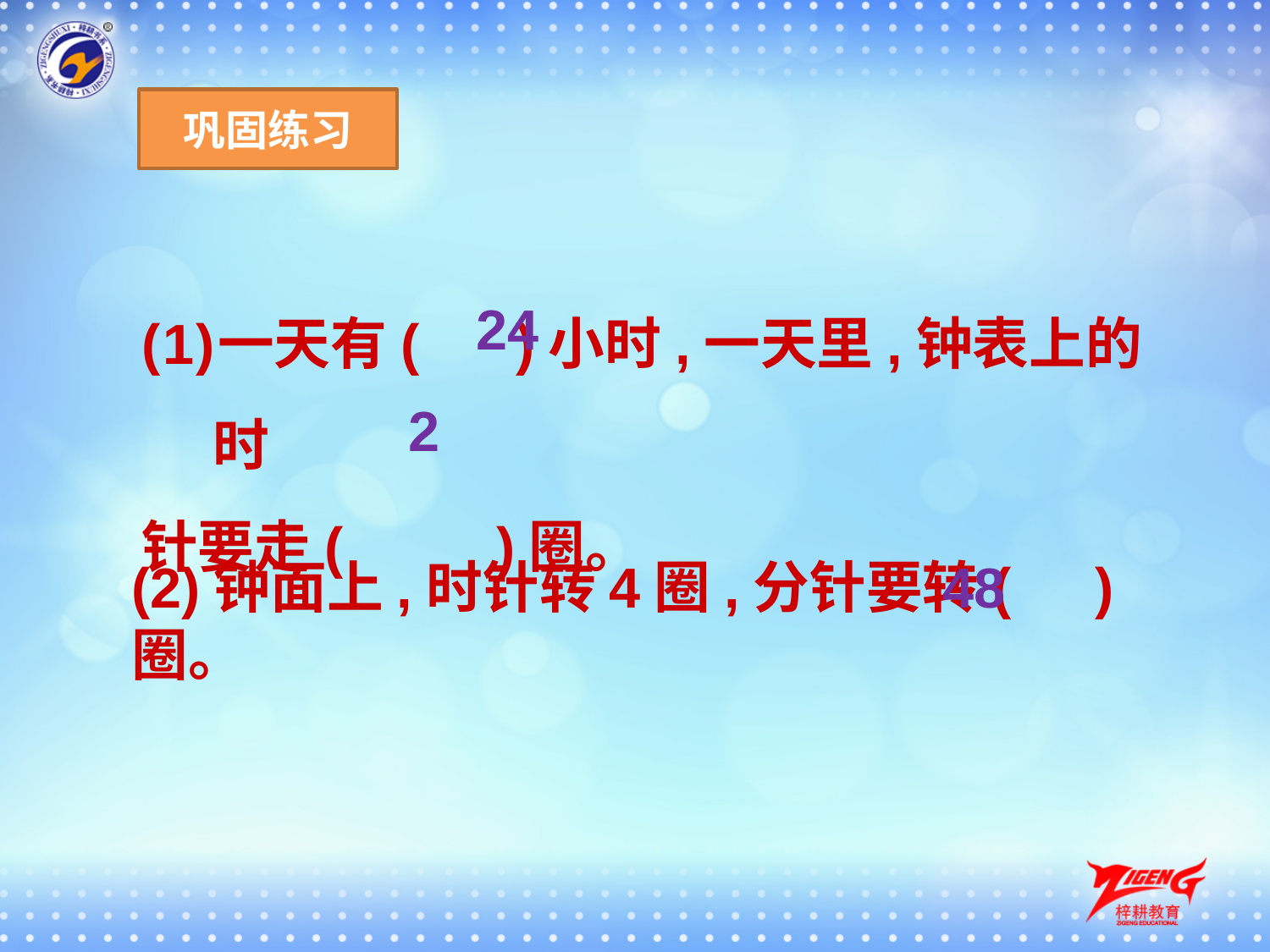

巩固练习
一天有(　 )小时,一天里,钟表上的时
针要走(　　 )圈。
24
2
(2)钟面上,时针转4圈,分针要转(　)圈。
48